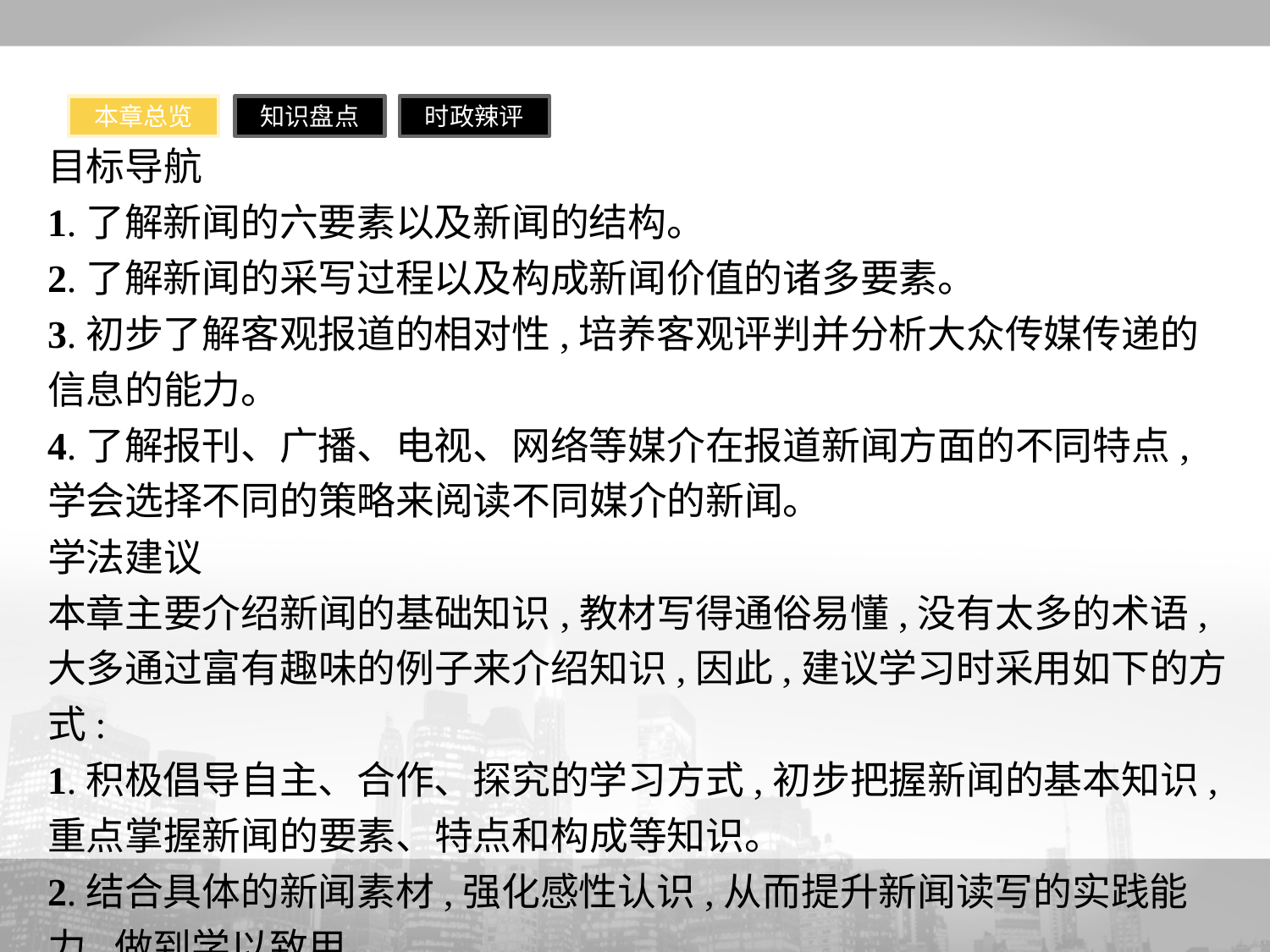

本章总览
知识盘点
时政辣评
目标导航
1.了解新闻的六要素以及新闻的结构。
2.了解新闻的采写过程以及构成新闻价值的诸多要素。
3.初步了解客观报道的相对性,培养客观评判并分析大众传媒传递的信息的能力。
4.了解报刊、广播、电视、网络等媒介在报道新闻方面的不同特点,学会选择不同的策略来阅读不同媒介的新闻。
学法建议
本章主要介绍新闻的基础知识,教材写得通俗易懂,没有太多的术语,大多通过富有趣味的例子来介绍知识,因此,建议学习时采用如下的方式:
1.积极倡导自主、合作、探究的学习方式,初步把握新闻的基本知识,重点掌握新闻的要素、特点和构成等知识。
2.结合具体的新闻素材,强化感性认识,从而提升新闻读写的实践能力,做到学以致用。